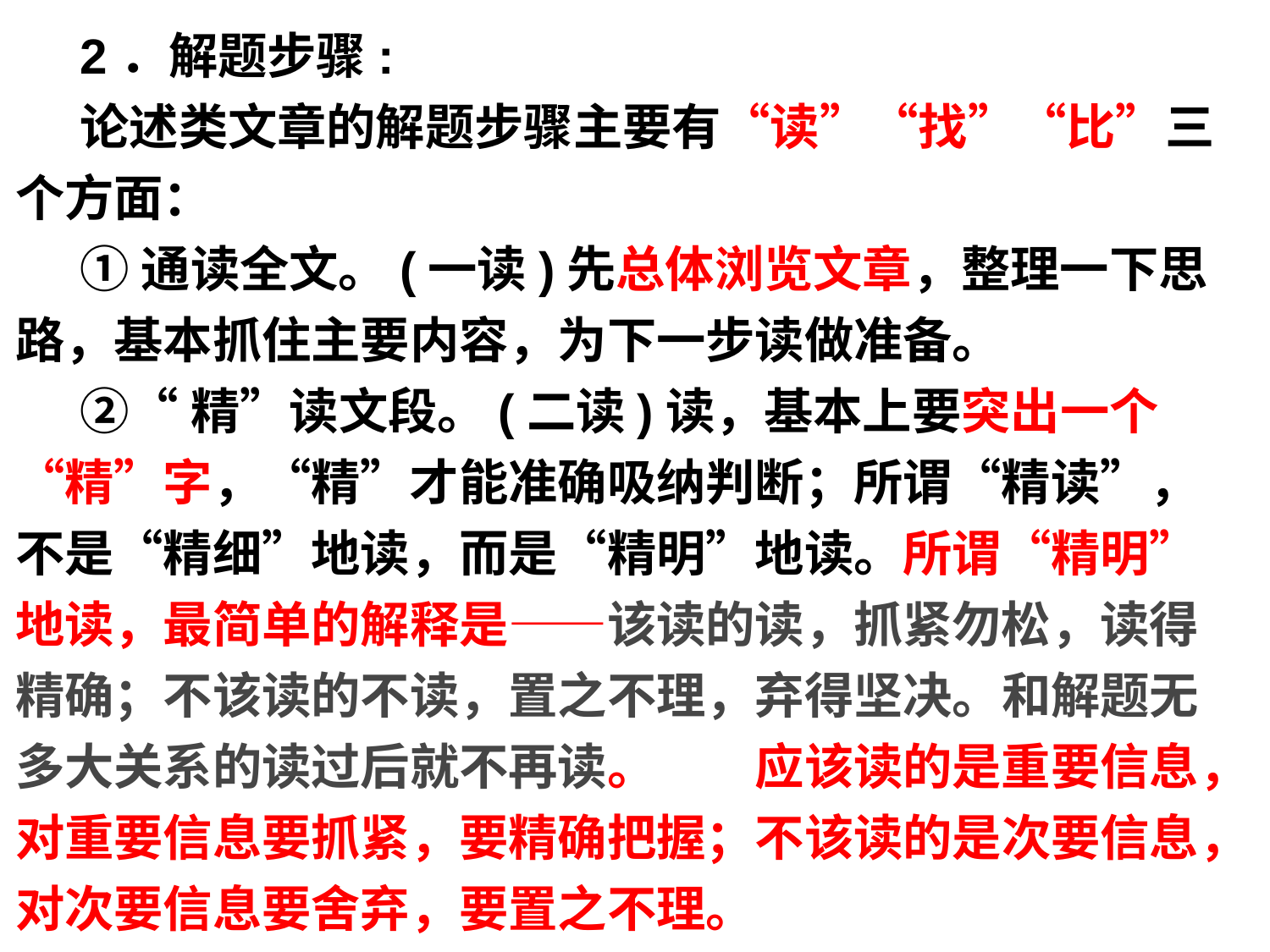

2．解题步骤:
论述类文章的解题步骤主要有“读”“找”“比”三个方面：
①通读全文。(一读)先总体浏览文章，整理一下思路，基本抓住主要内容，为下一步读做准备。
②“精”读文段。(二读)读，基本上要突出一个“精”字，“精”才能准确吸纳判断；所谓“精读”，不是“精细”地读，而是“精明”地读。所谓“精明”地读，最简单的解释是——该读的读，抓紧勿松，读得精确；不该读的不读，置之不理，弃得坚决。和解题无多大关系的读过后就不再读。　　应该读的是重要信息，对重要信息要抓紧，要精确把握；不该读的是次要信息，对次要信息要舍弃，要置之不理。